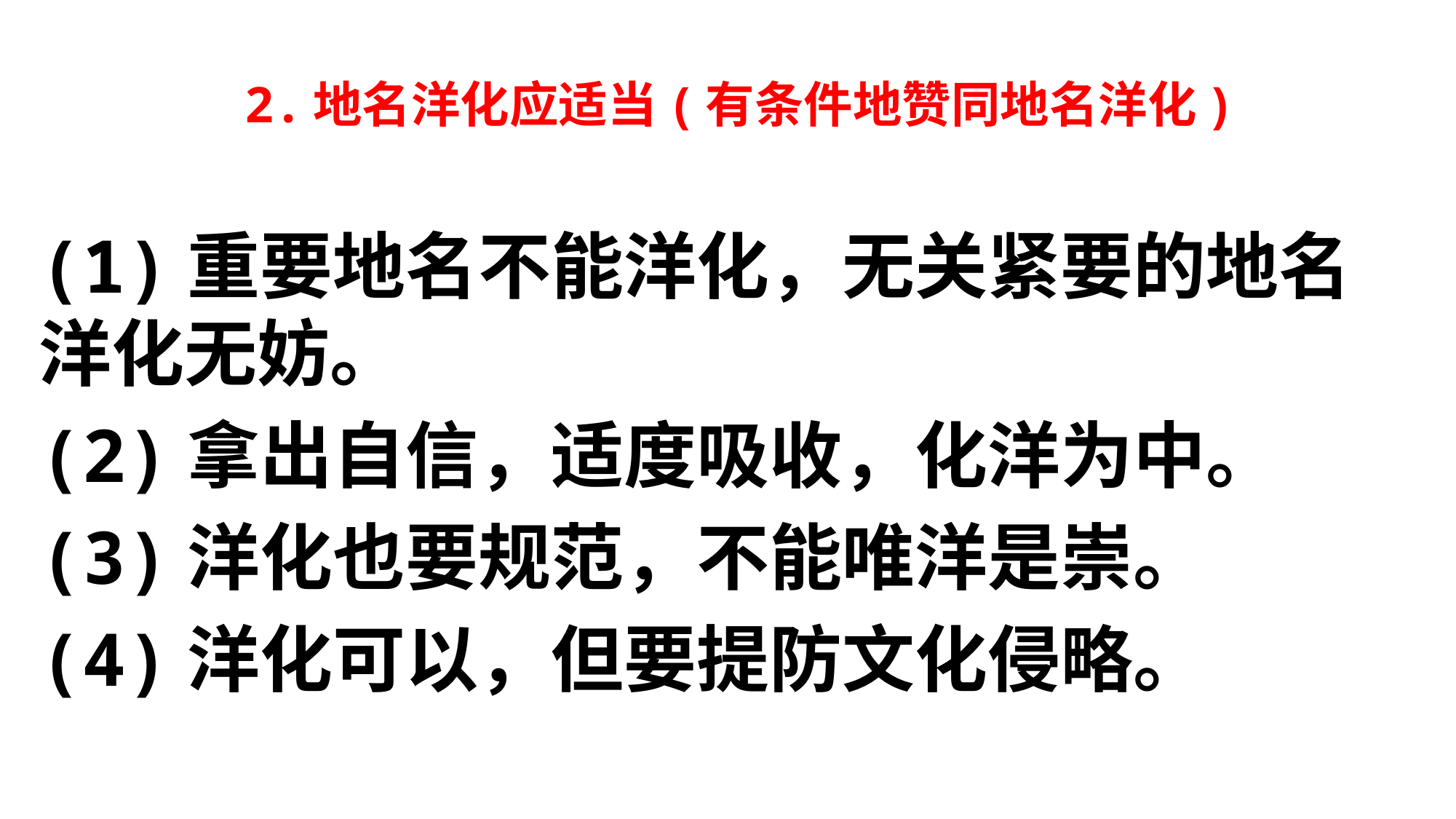

# 2.地名洋化应适当(有条件地赞同地名洋化)
(1)重要地名不能洋化，无关紧要的地名洋化无妨。
(2)拿出自信，适度吸收，化洋为中。
(3)洋化也要规范，不能唯洋是崇。
(4)洋化可以，但要提防文化侵略。